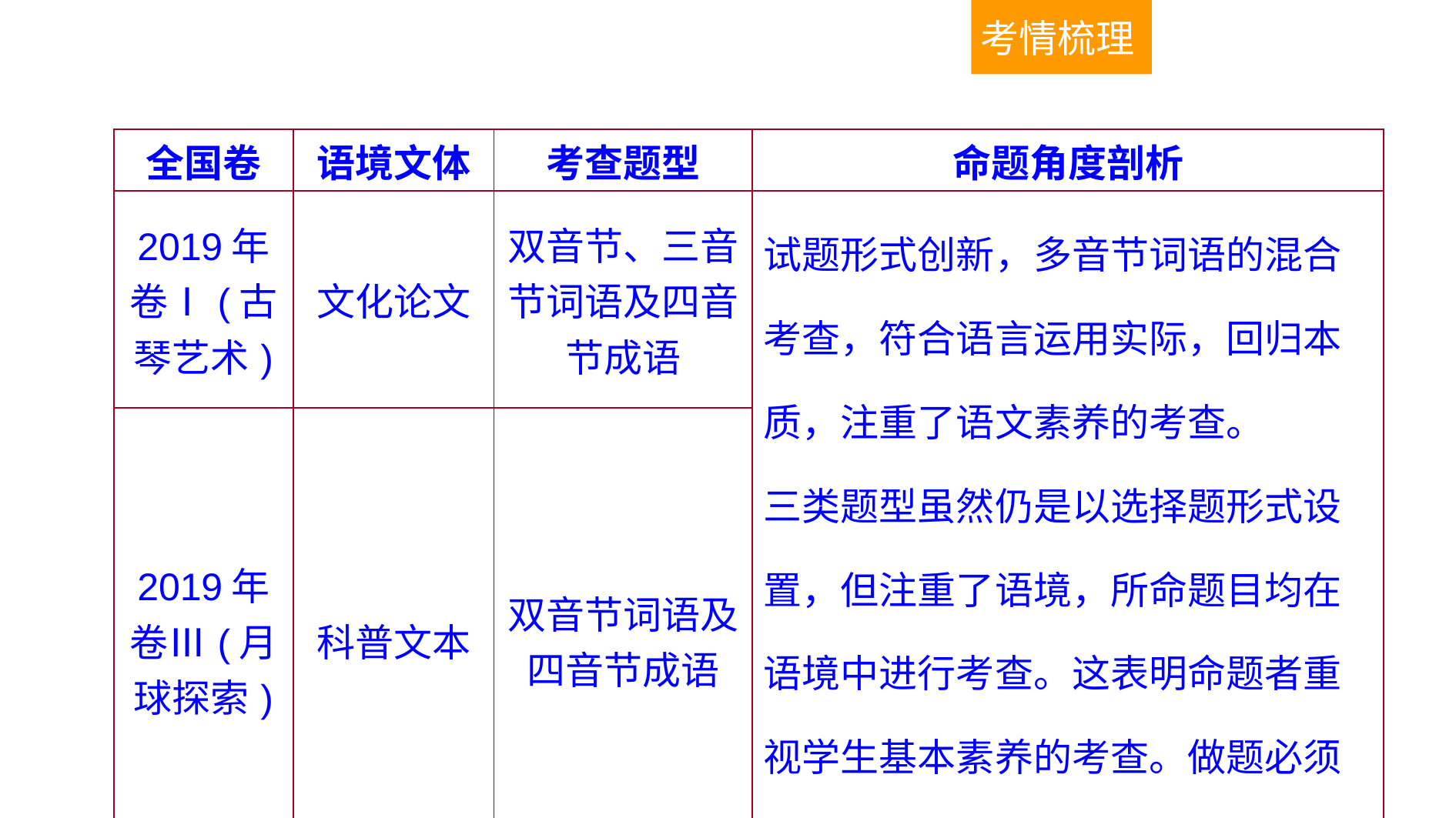

考情梳理
| 全国卷 | 语境文体 | 考查题型 | 命题角度剖析 |
| --- | --- | --- | --- |
| 2019年 卷Ⅰ(古琴艺术) | 文化论文 | 双音节、三音节词语及四音节成语 | 试题形式创新，多音节词语的混合考查，符合语言运用实际，回归本质，注重了语文素养的考查。 三类题型虽然仍是以选择题形式设置，但注重了语境，所命题目均在语境中进行考查。这表明命题者重视学生基本素养的考查。做题必须先读懂文意，再做出判断。 |
| 2019年 卷Ⅲ(月球探索) | 科普文本 | 双音节词语及四音节成语 |  |